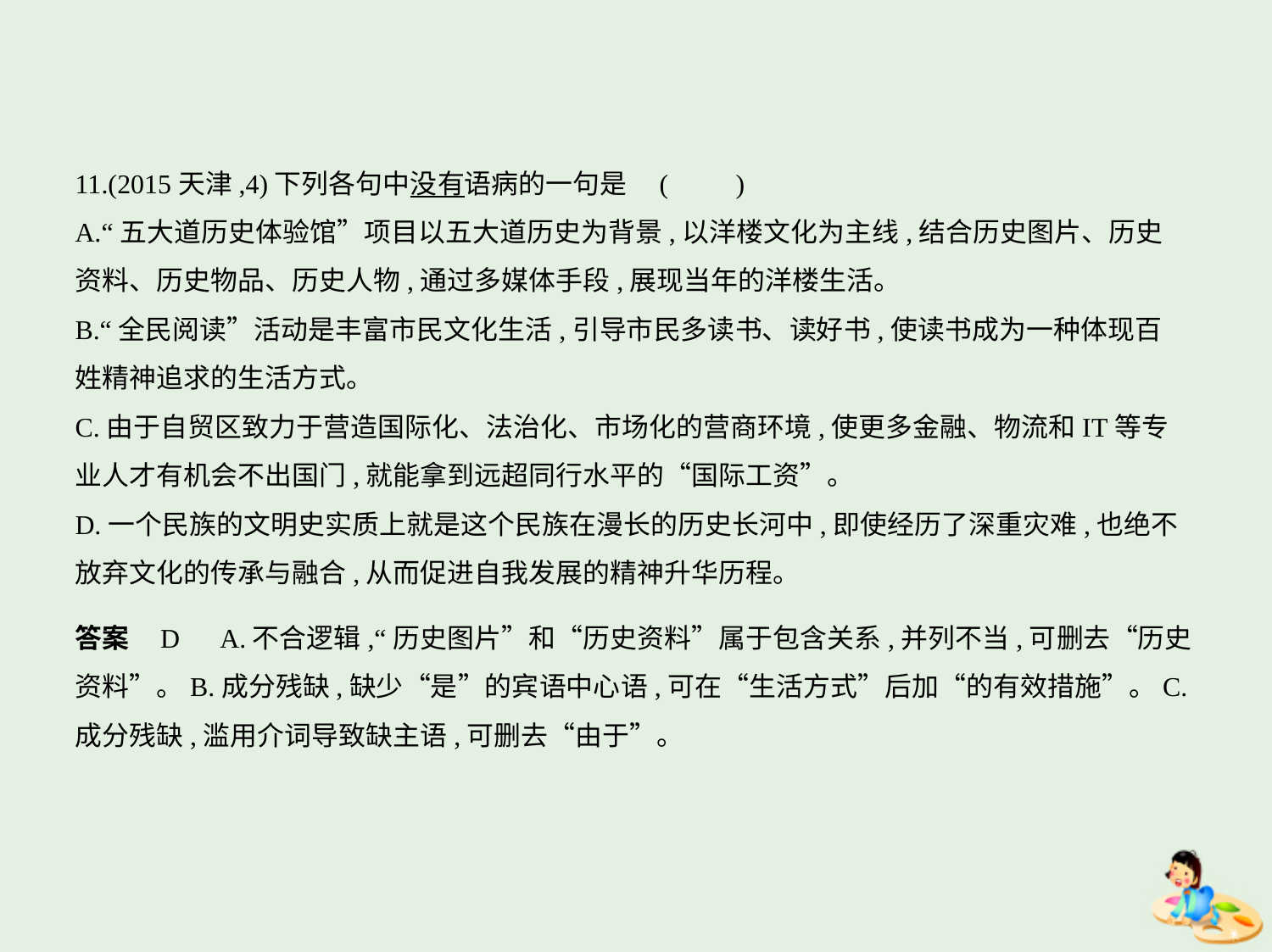

11.(2015天津,4)下列各句中没有语病的一句是 (　　)
A.“五大道历史体验馆”项目以五大道历史为背景,以洋楼文化为主线,结合历史图片、历史
资料、历史物品、历史人物,通过多媒体手段,展现当年的洋楼生活。
B.“全民阅读”活动是丰富市民文化生活,引导市民多读书、读好书,使读书成为一种体现百
姓精神追求的生活方式。
C.由于自贸区致力于营造国际化、法治化、市场化的营商环境,使更多金融、物流和IT等专
业人才有机会不出国门,就能拿到远超同行水平的“国际工资”。
D.一个民族的文明史实质上就是这个民族在漫长的历史长河中,即使经历了深重灾难,也绝不
放弃文化的传承与融合,从而促进自我发展的精神升华历程。
答案    D　A.不合逻辑,“历史图片”和“历史资料”属于包含关系,并列不当,可删去“历史
资料”。B.成分残缺,缺少“是”的宾语中心语,可在“生活方式”后加“的有效措施”。C.
成分残缺,滥用介词导致缺主语,可删去“由于”。